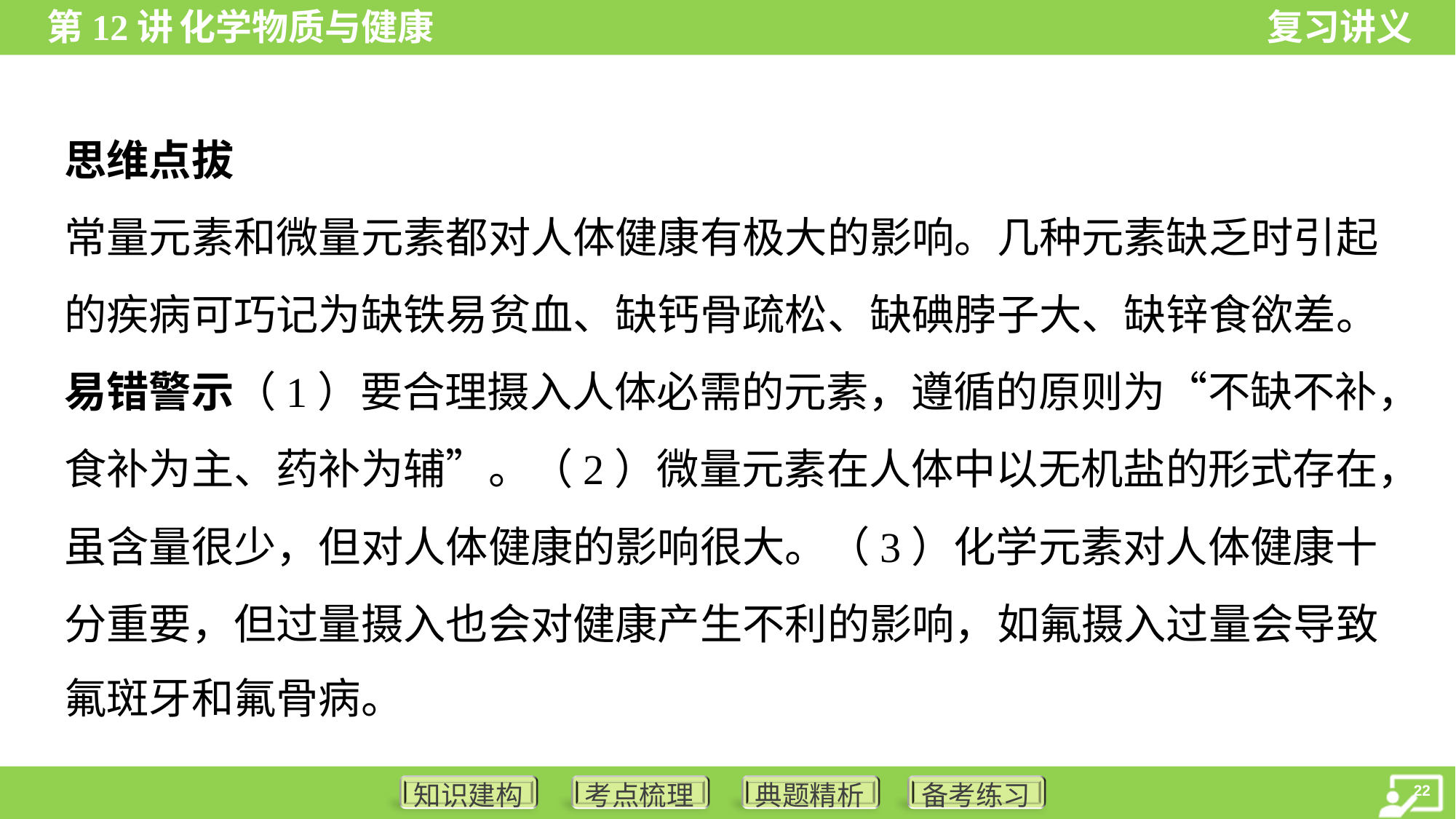

思维点拔
常量元素和微量元素都对人体健康有极大的影响。几种元素缺乏时引起
的疾病可巧记为缺铁易贫血、缺钙骨疏松、缺碘脖子大、缺锌食欲差。
易错警示（1）要合理摄入人体必需的元素，遵循的原则为“不缺不补，
食补为主、药补为辅”。（2）微量元素在人体中以无机盐的形式存在，
虽含量很少，但对人体健康的影响很大。（3）化学元素对人体健康十
分重要，但过量摄入也会对健康产生不利的影响，如氟摄入过量会导致
氟斑牙和氟骨病。